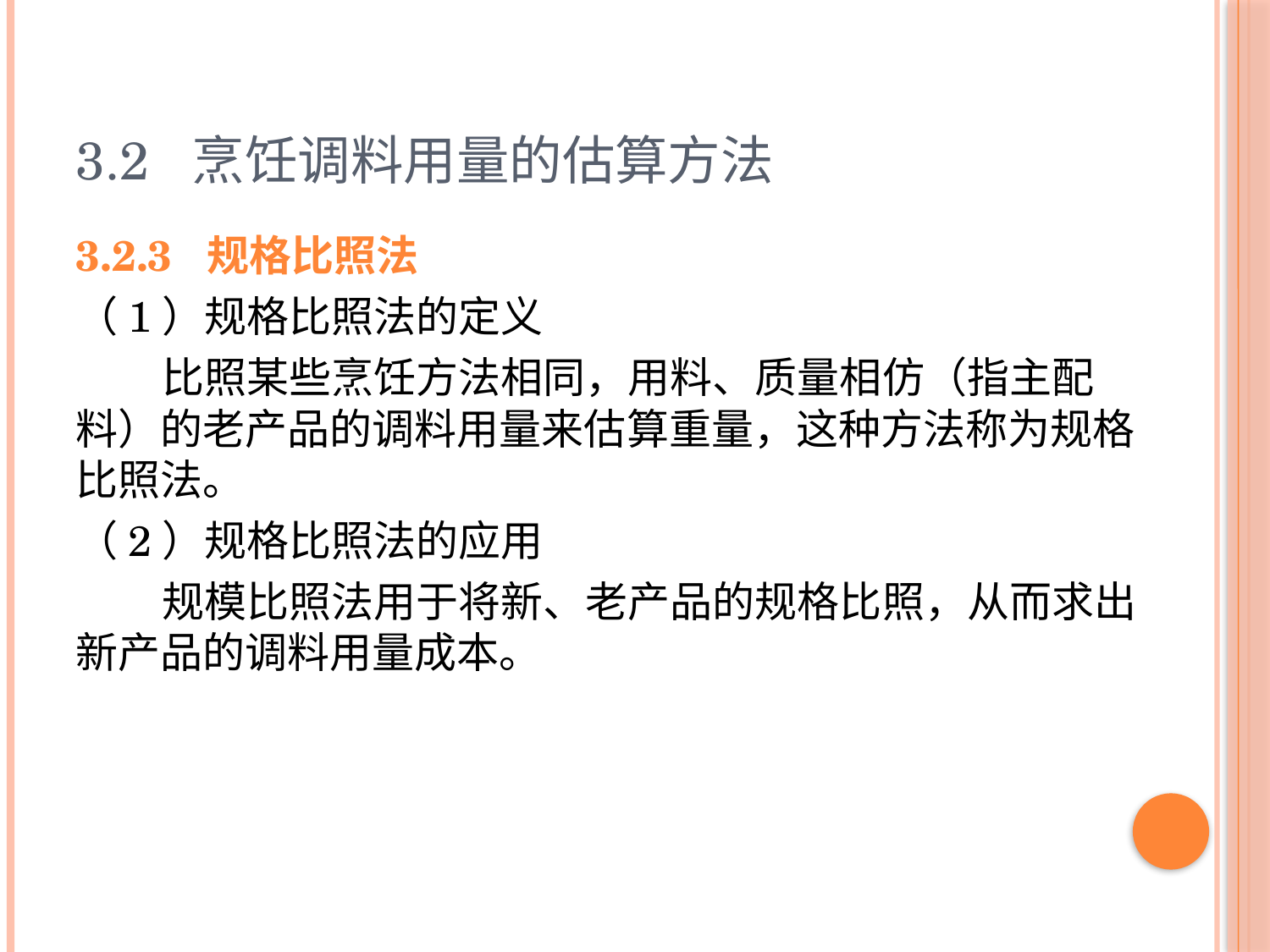

# 3.2  烹饪调料用量的估算方法
3.2.3  规格比照法
（1）规格比照法的定义
        比照某些烹饪方法相同，用料、质量相仿（指主配料）的老产品的调料用量来估算重量，这种方法称为规格比照法。
（2）规格比照法的应用
        规模比照法用于将新、老产品的规格比照，从而求出新产品的调料用量成本。